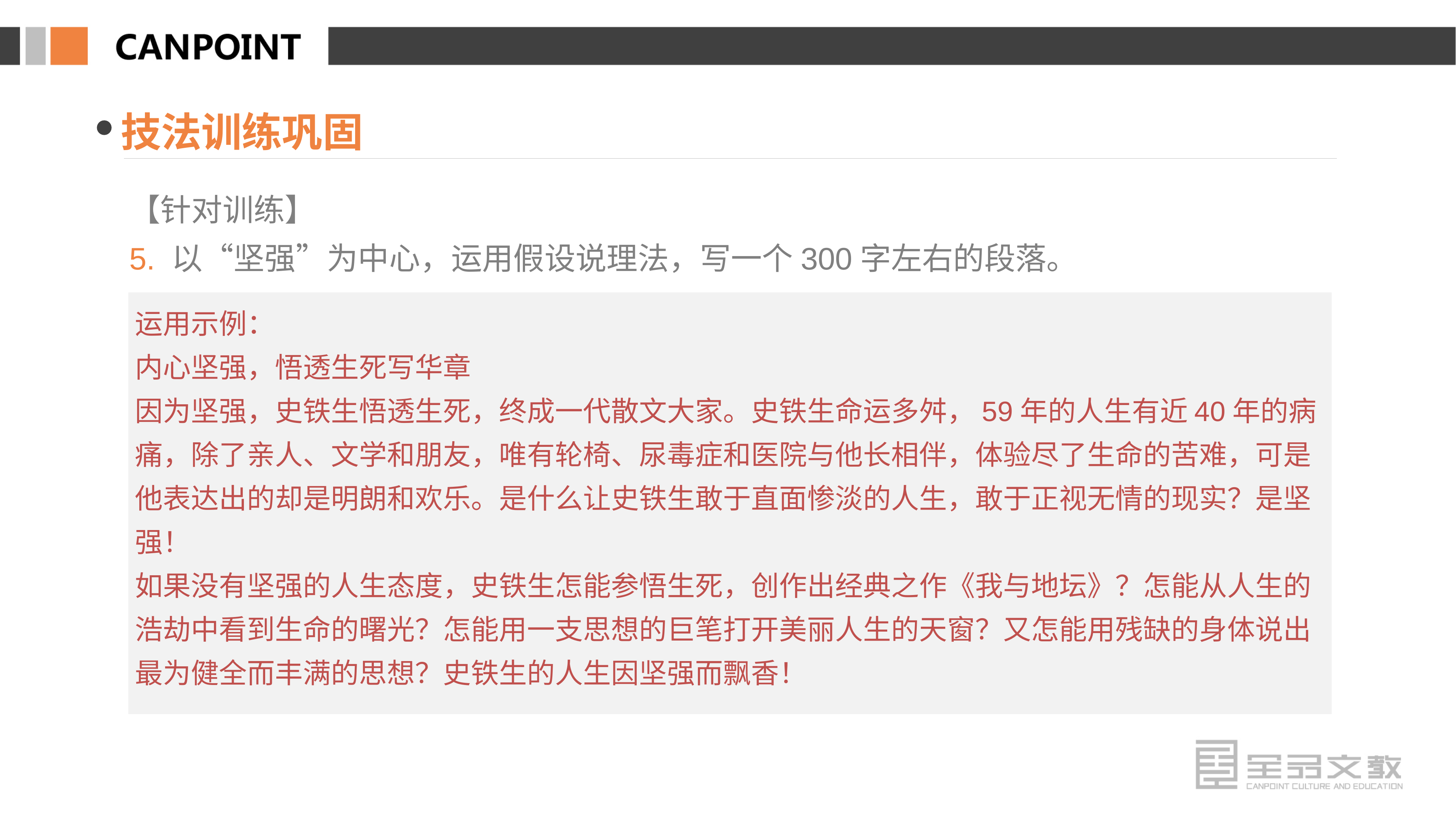

技法训练巩固

【针对训练】
5. 以“坚强”为中心，运用假设说理法，写一个300字左右的段落。

运用示例：
内心坚强，悟透生死写华章
因为坚强，史铁生悟透生死，终成一代散文大家。史铁生命运多舛，59年的人生有近40年的病痛，除了亲人、文学和朋友，唯有轮椅、尿毒症和医院与他长相伴，体验尽了生命的苦难，可是他表达出的却是明朗和欢乐。是什么让史铁生敢于直面惨淡的人生，敢于正视无情的现实？是坚强！
如果没有坚强的人生态度，史铁生怎能参悟生死，创作出经典之作《我与地坛》？怎能从人生的浩劫中看到生命的曙光？怎能用一支思想的巨笔打开美丽人生的天窗？又怎能用残缺的身体说出最为健全而丰满的思想？史铁生的人生因坚强而飘香！